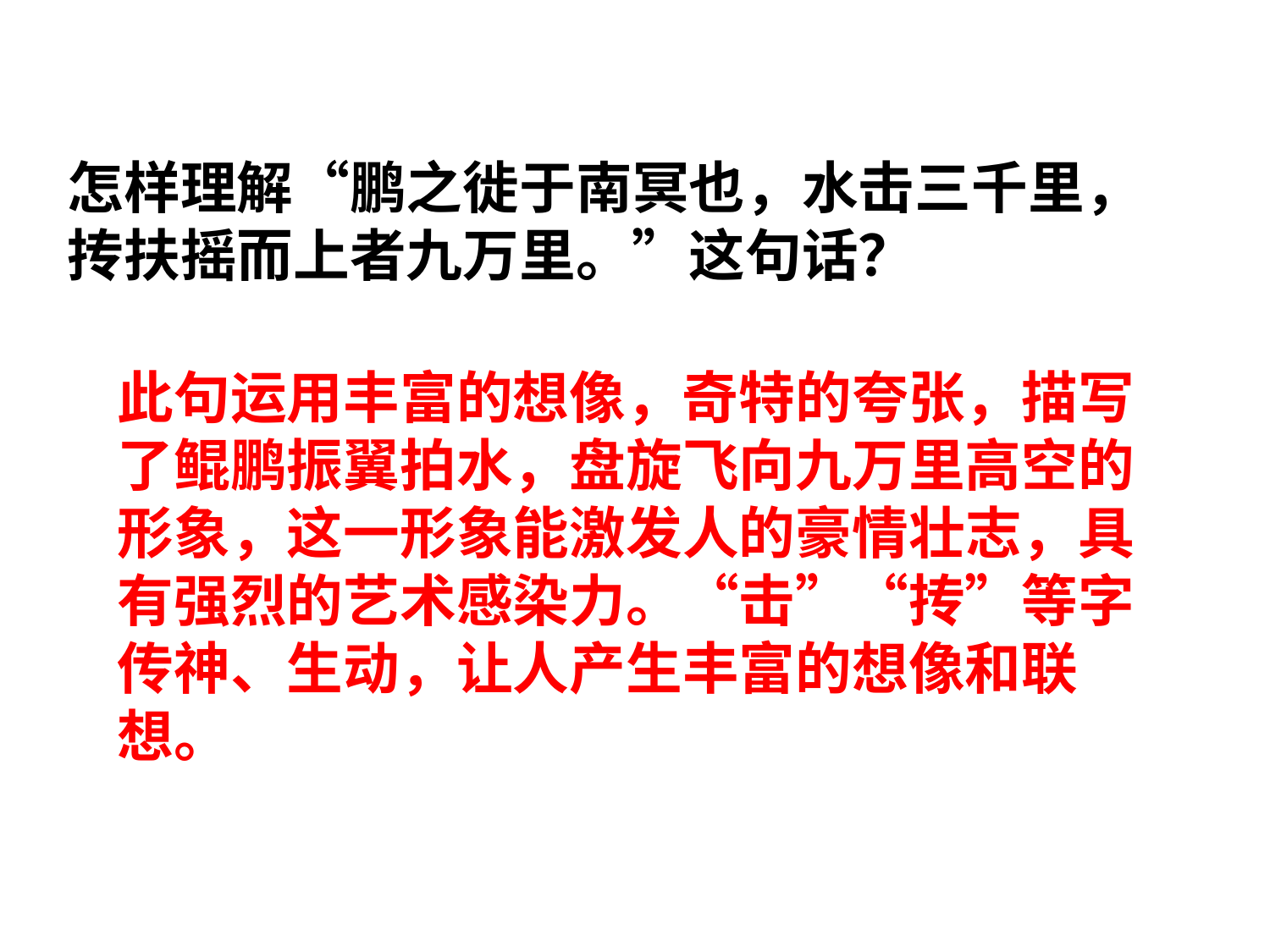

怎样理解“鹏之徙于南冥也，水击三千里，抟扶摇而上者九万里。”这句话？
此句运用丰富的想像，奇特的夸张，描写了鲲鹏振翼拍水，盘旋飞向九万里高空的形象，这一形象能激发人的豪情壮志，具有强烈的艺术感染力。“击”“抟”等字传神、生动，让人产生丰富的想像和联想。